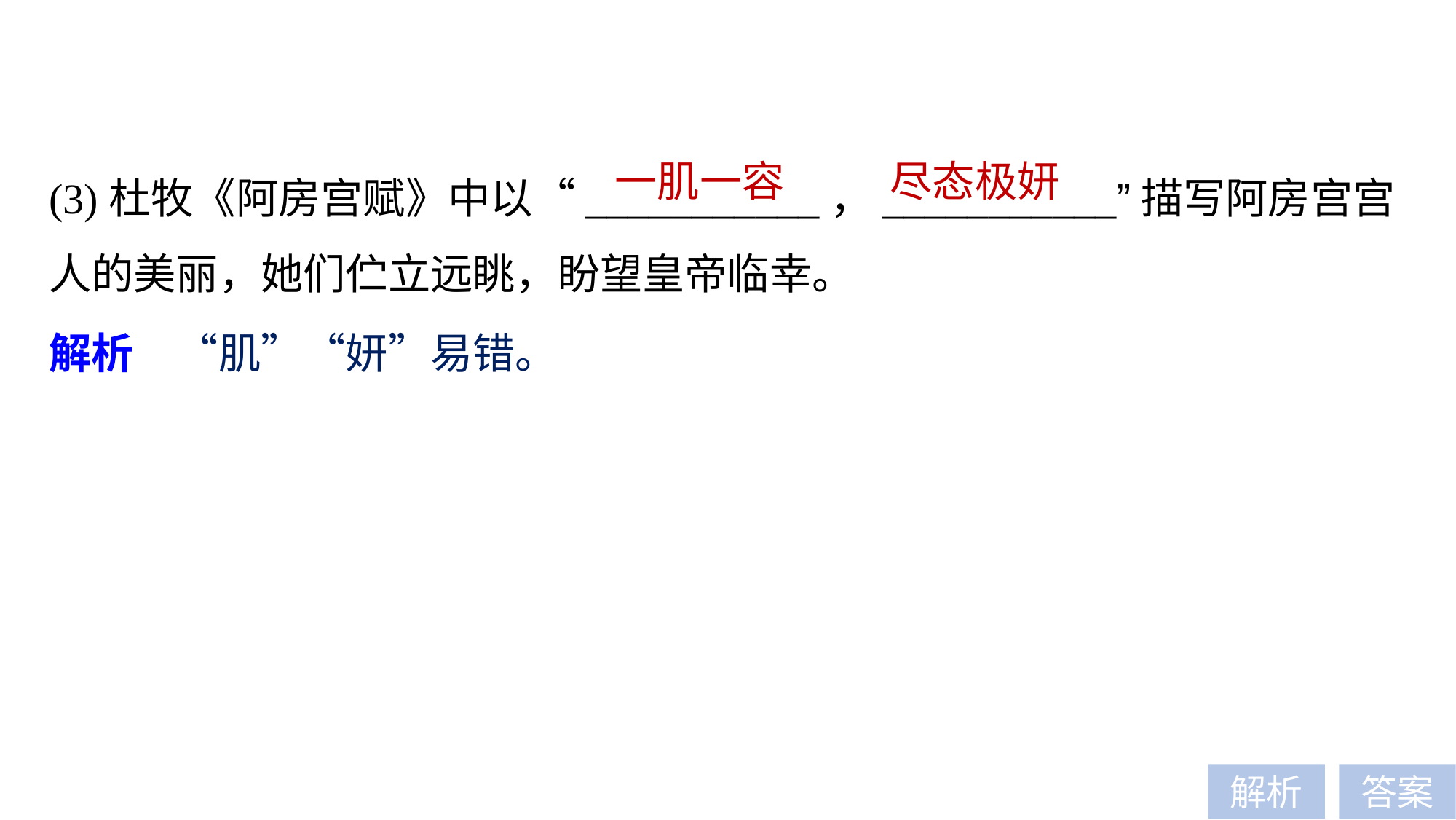

(3)杜牧《阿房宫赋》中以“___________，___________”描写阿房宫宫人的美丽，她们伫立远眺，盼望皇帝临幸。
一肌一容
尽态极妍
解析　“肌”“妍”易错。
解析
答案